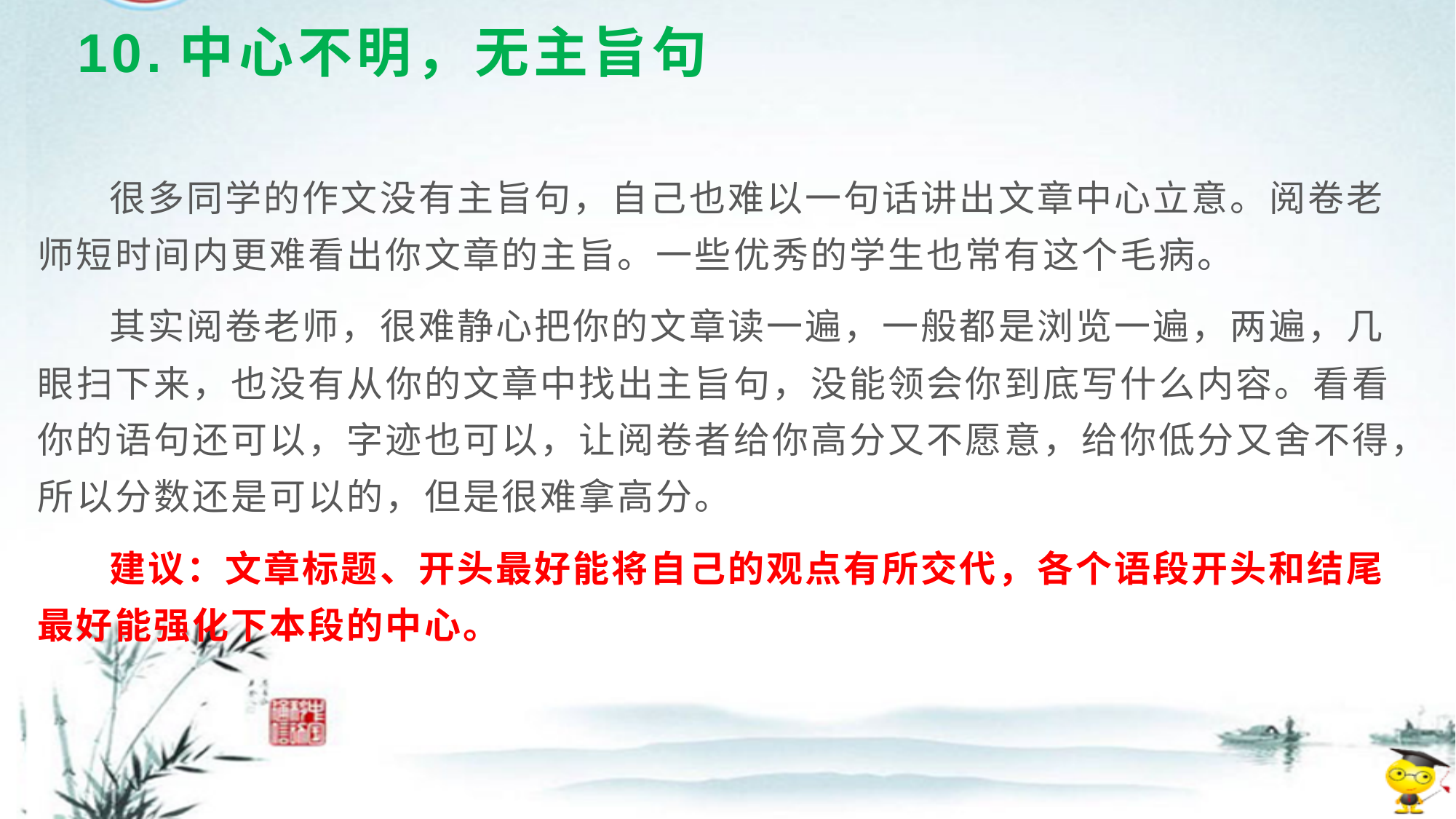

# 10.中心不明，无主旨句

      很多同学的作文没有主旨句，自己也难以一句话讲出文章中心立意。阅卷老师短时间内更难看出你文章的主旨。一些优秀的学生也常有这个毛病。
      其实阅卷老师，很难静心把你的文章读一遍，一般都是浏览一遍，两遍，几眼扫下来，也没有从你的文章中找出主旨句，没能领会你到底写什么内容。看看你的语句还可以，字迹也可以，让阅卷者给你高分又不愿意，给你低分又舍不得，所以分数还是可以的，但是很难拿高分。
      建议：文章标题、开头最好能将自己的观点有所交代，各个语段开头和结尾最好能强化下本段的中心。